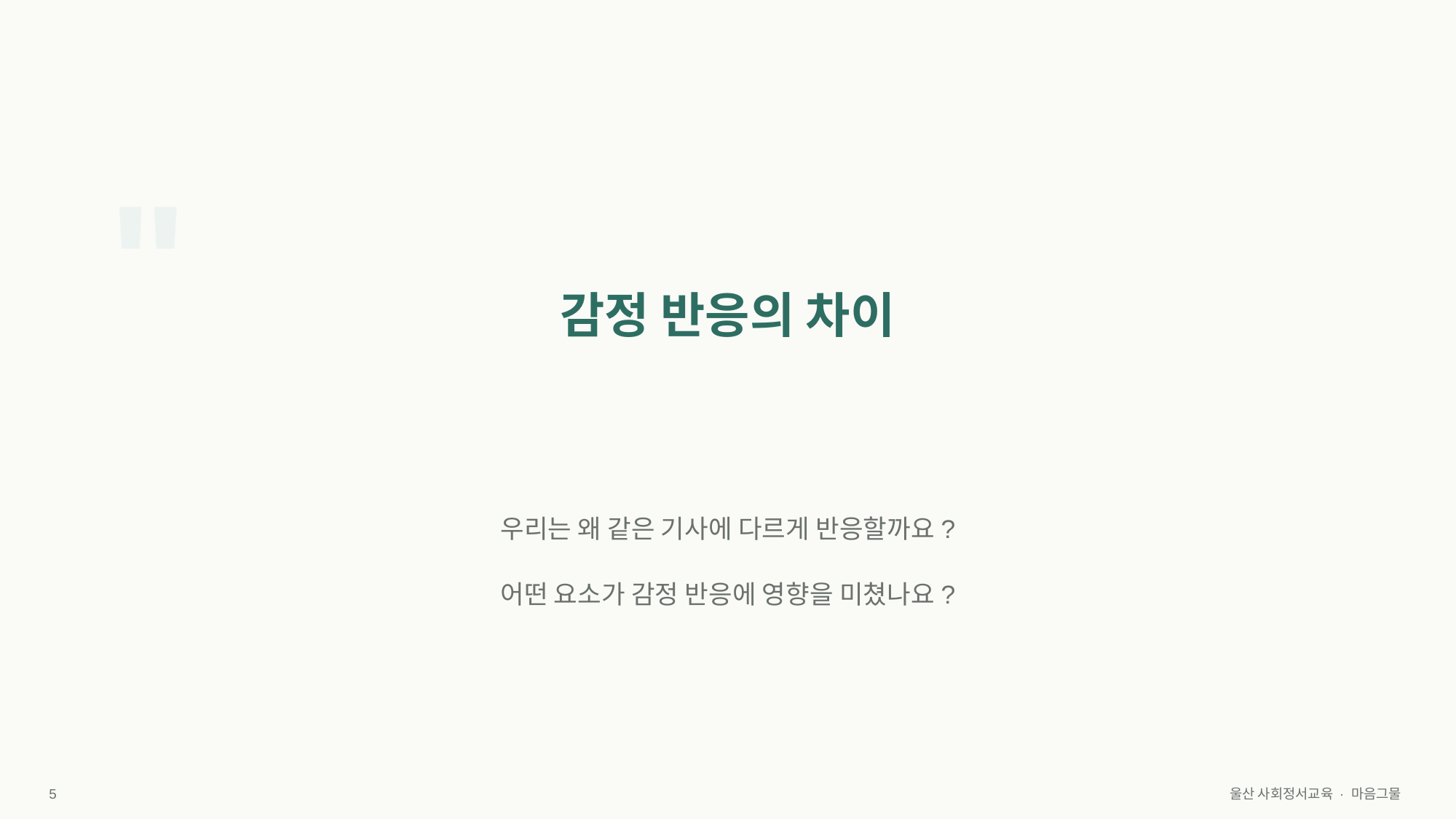

"
감정 반응의 차이
우리는 왜 같은 기사에 다르게 반응할까요?
어떤 요소가 감정 반응에 영향을 미쳤나요?
5
울산 사회정서교육 · 마음그물